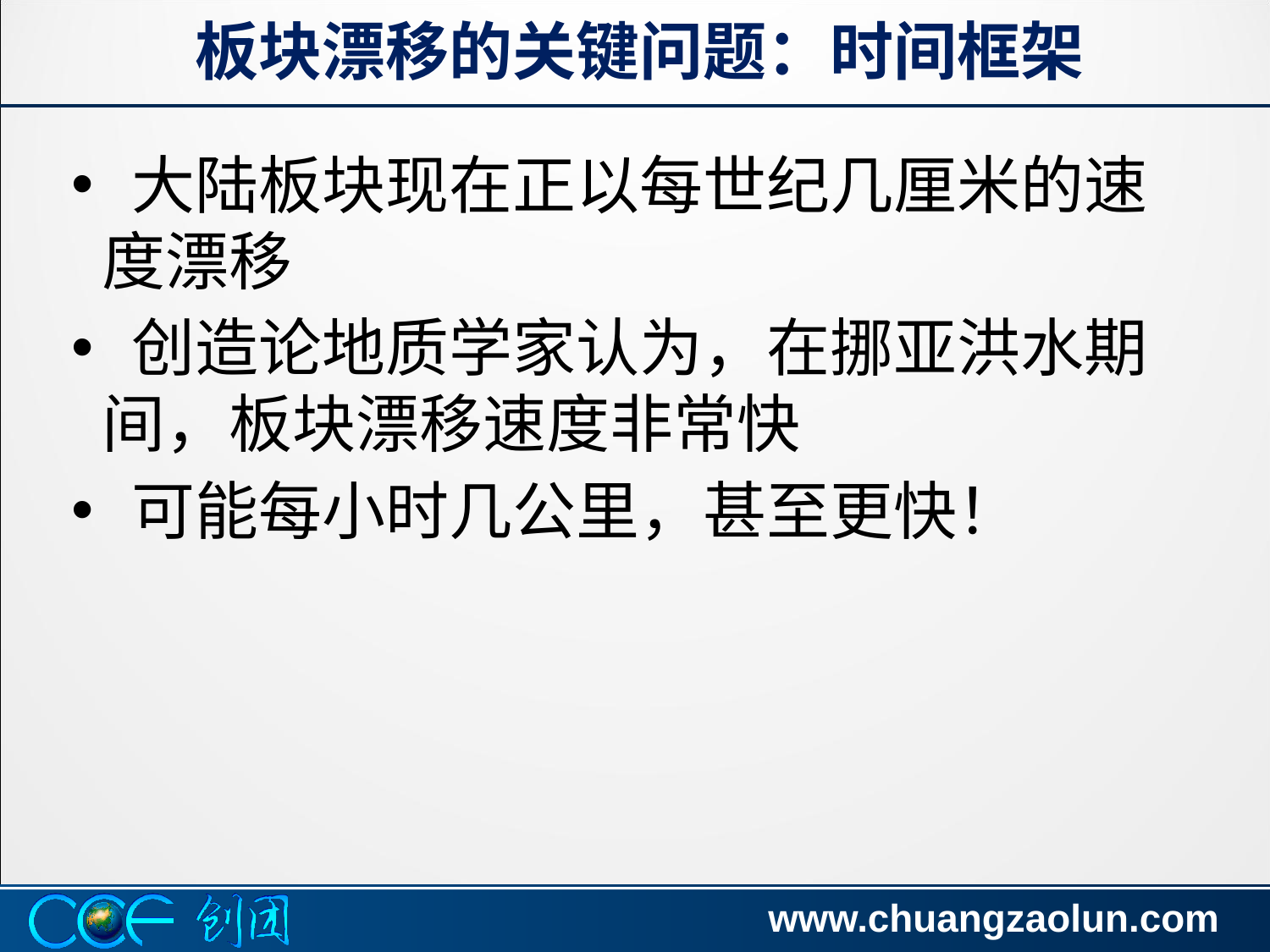

#
板块漂移的关键问题：时间框架
 大陆板块现在正以每世纪几厘米的速度漂移
 创造论地质学家认为，在挪亚洪水期间，板块漂移速度非常快
 可能每小时几公里，甚至更快！